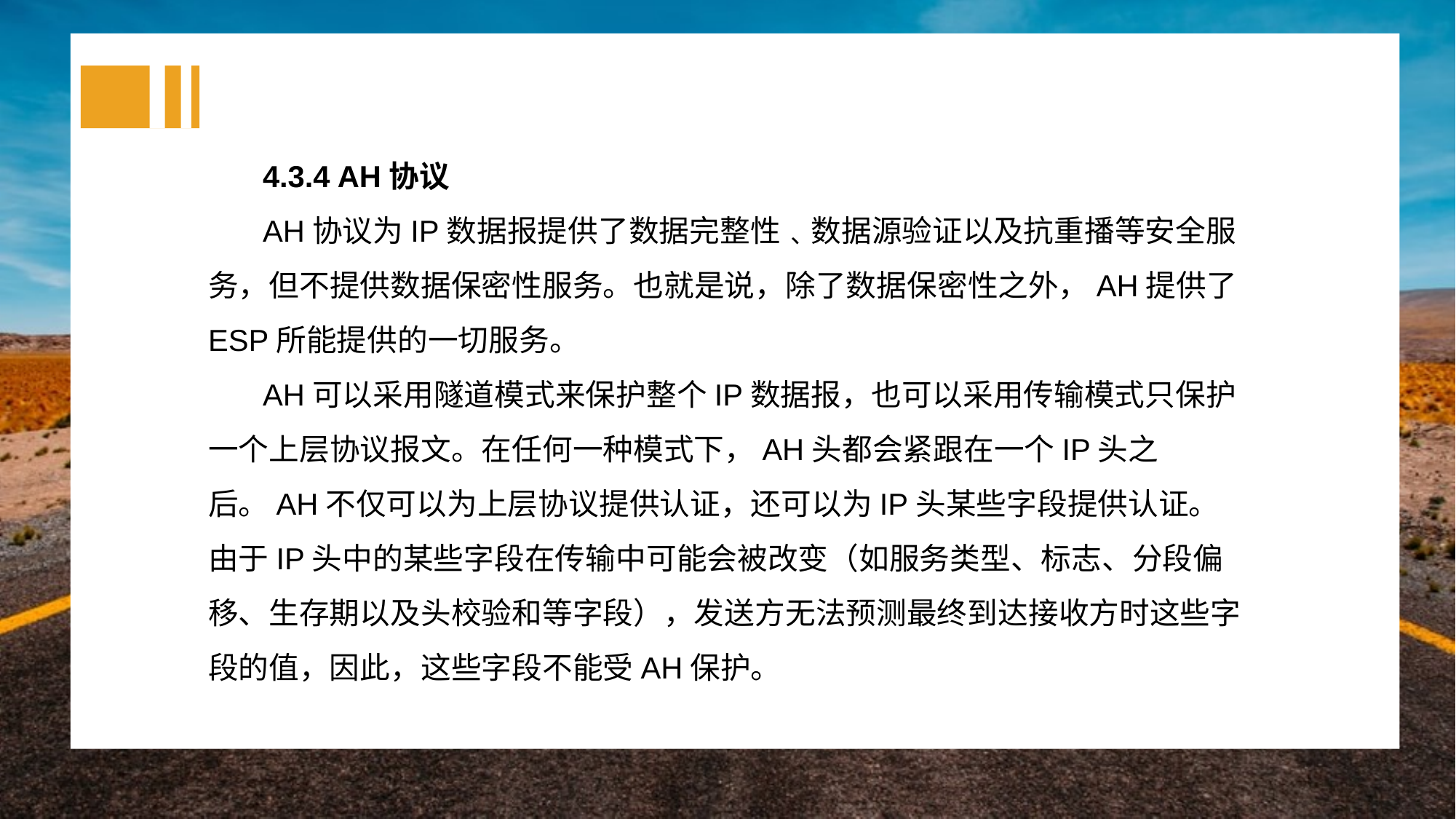

4.3.4 AH协议
AH协议为IP数据报提供了数据完整性﹑数据源验证以及抗重播等安全服务，但不提供数据保密性服务。也就是说，除了数据保密性之外，AH提供了ESP所能提供的一切服务。
AH可以采用隧道模式来保护整个IP数据报，也可以采用传输模式只保护一个上层协议报文。在任何一种模式下，AH头都会紧跟在一个IP头之后。AH不仅可以为上层协议提供认证，还可以为IP头某些字段提供认证。由于IP头中的某些字段在传输中可能会被改变（如服务类型、标志、分段偏移、生存期以及头校验和等字段），发送方无法预测最终到达接收方时这些字段的值，因此，这些字段不能受AH保护。